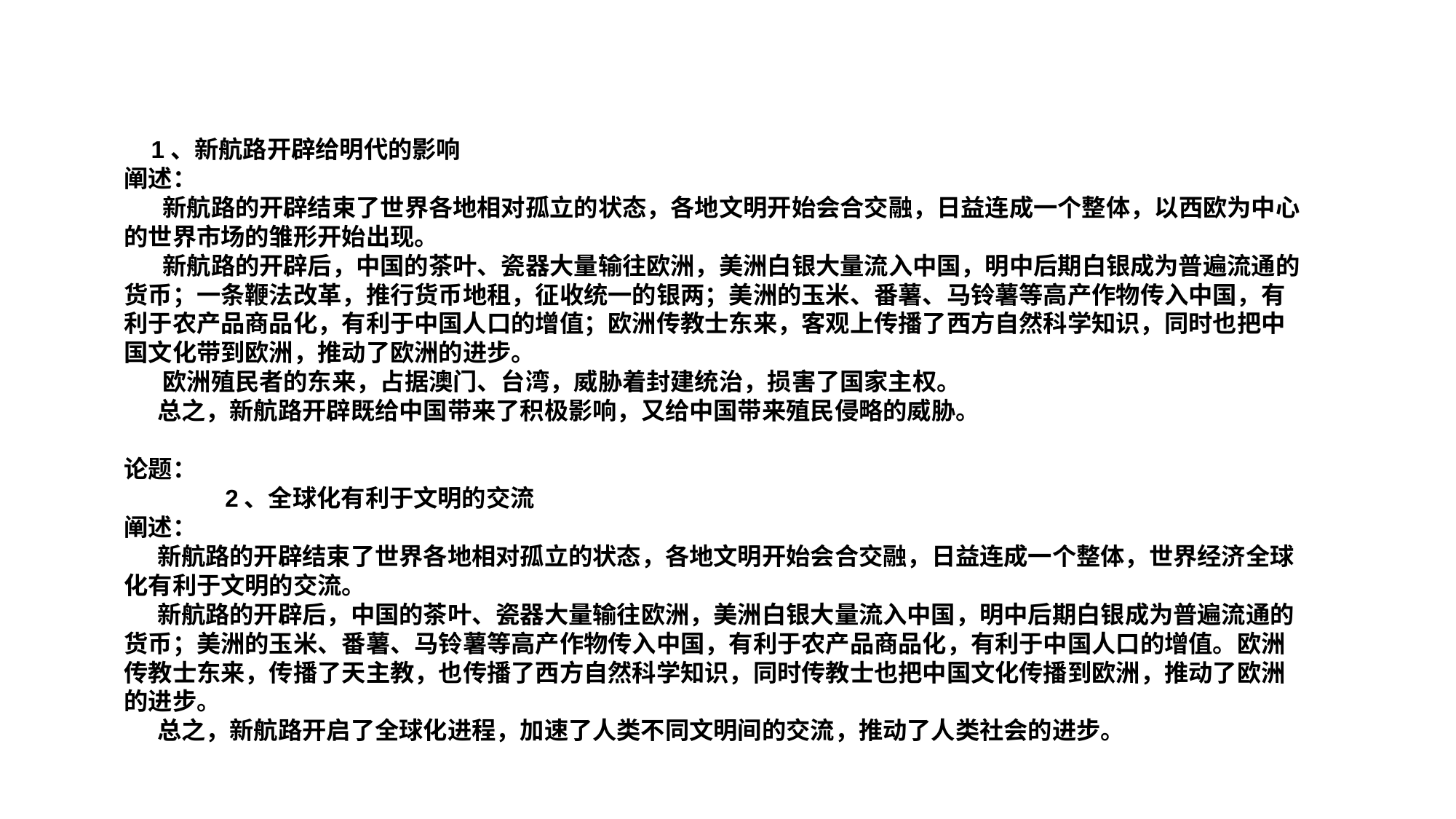

1、新航路开辟给明代的影响阐述：      新航路的开辟结束了世界各地相对孤立的状态，各地文明开始会合交融，日益连成一个整体，以西欧为中心的世界市场的雏形开始出现。      新航路的开辟后，中国的茶叶、瓷器大量输往欧洲，美洲白银大量流入中国，明中后期白银成为普遍流通的货币；一条鞭法改革，推行货币地租，征收统一的银两；美洲的玉米、番薯、马铃薯等高产作物传入中国，有利于农产品商品化，有利于中国人口的增值；欧洲传教士东来，客观上传播了西方自然科学知识，同时也把中国文化带到欧洲，推动了欧洲的进步。      欧洲殖民者的东来，占据澳门、台湾，威胁着封建统治，损害了国家主权。     总之，新航路开辟既给中国带来了积极影响，又给中国带来殖民侵略的威胁。 论题：               2、全球化有利于文明的交流阐述：     新航路的开辟结束了世界各地相对孤立的状态，各地文明开始会合交融，日益连成一个整体，世界经济全球化有利于文明的交流。     新航路的开辟后，中国的茶叶、瓷器大量输往欧洲，美洲白银大量流入中国，明中后期白银成为普遍流通的货币；美洲的玉米、番薯、马铃薯等高产作物传入中国，有利于农产品商品化，有利于中国人口的增值。欧洲传教士东来，传播了天主教，也传播了西方自然科学知识，同时传教士也把中国文化传播到欧洲，推动了欧洲的进步。     总之，新航路开启了全球化进程，加速了人类不同文明间的交流，推动了人类社会的进步。